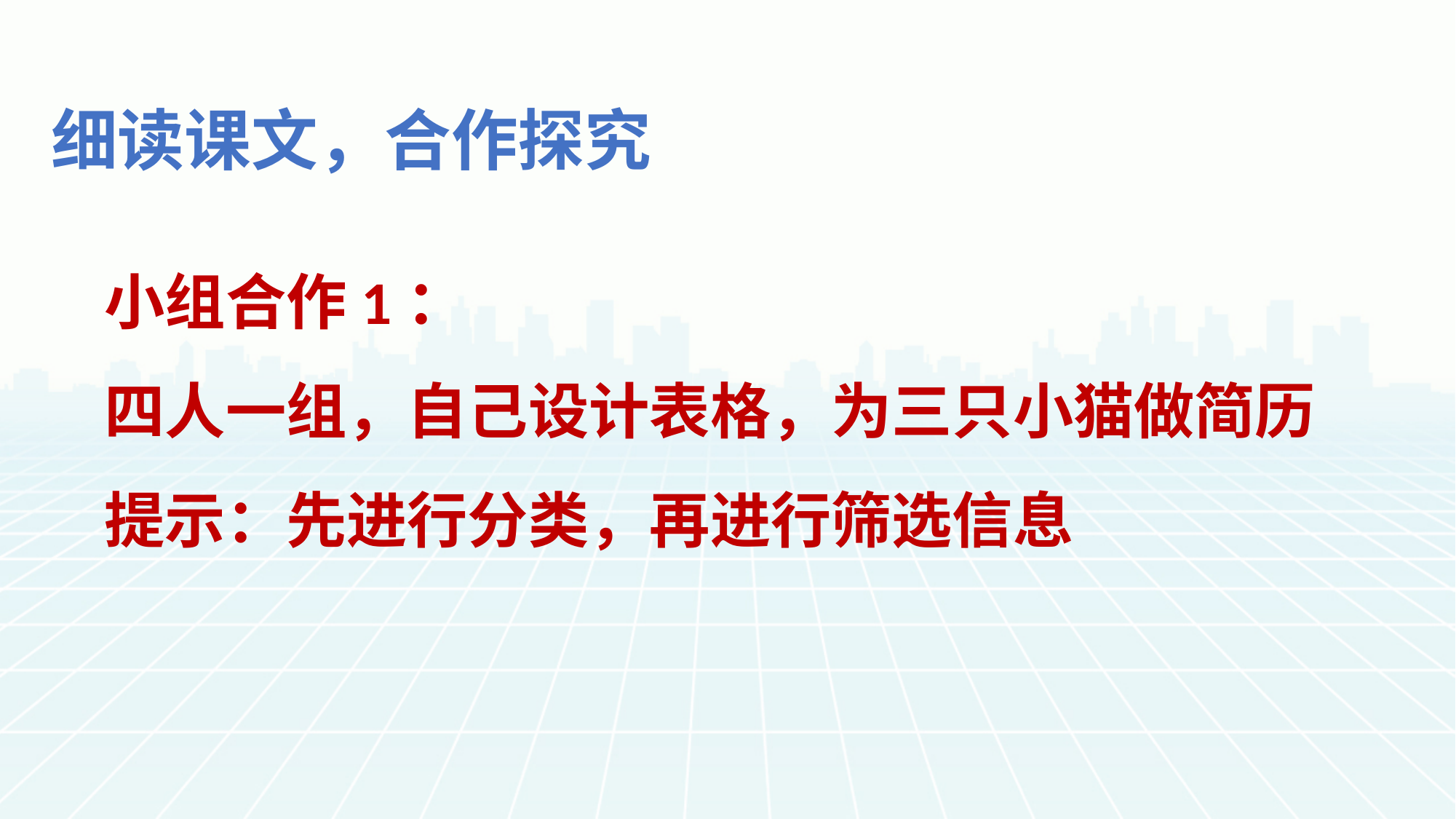

细读课文，合作探究
小组合作1：
四人一组，自己设计表格，为三只小猫做简历
提示：先进行分类，再进行筛选信息